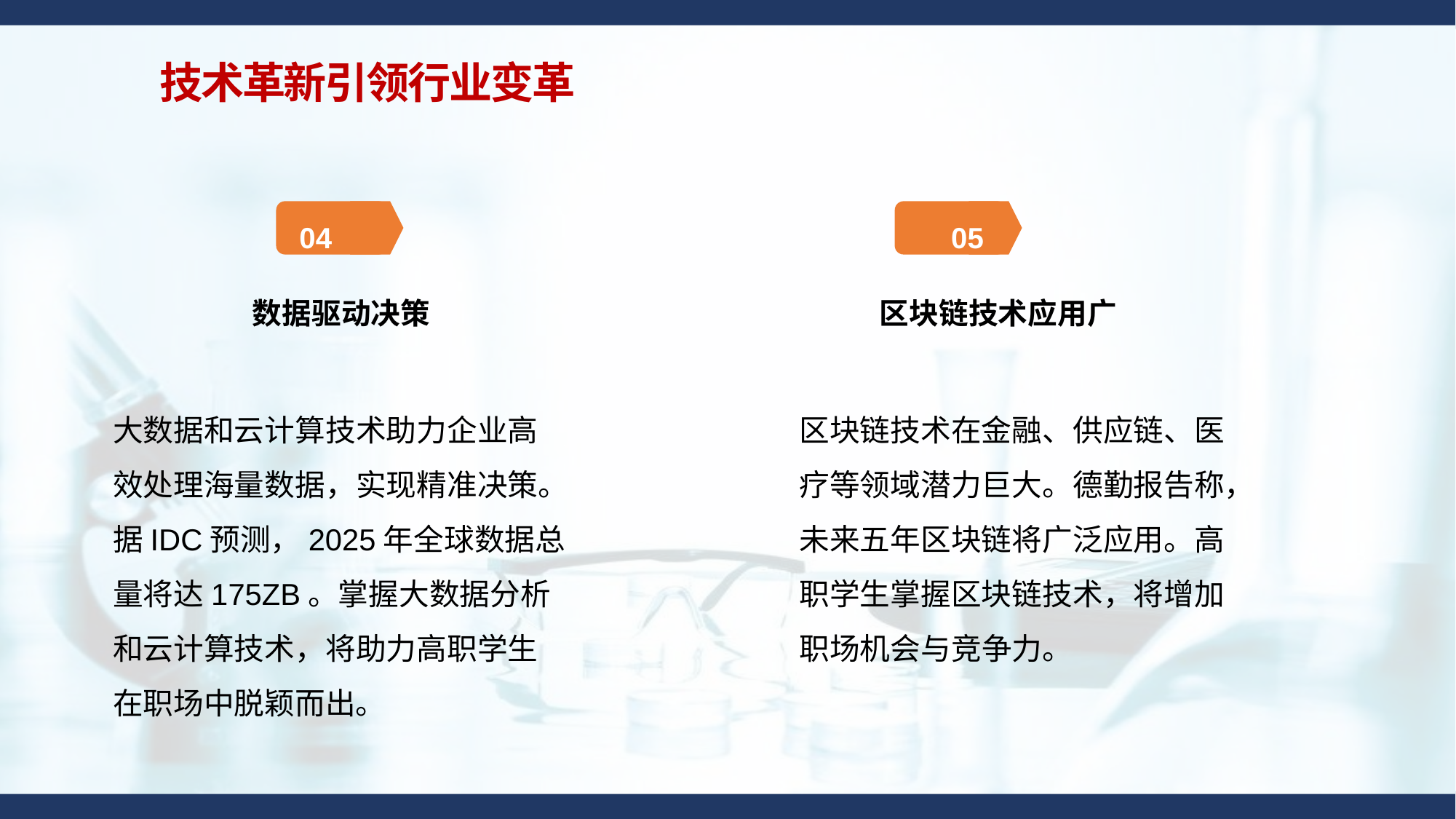

技术革新引领行业变革
04
05

区块链技术应用广
数据驱动决策
大数据和云计算技术助力企业高效处理海量数据，实现精准决策。据IDC预测，2025年全球数据总量将达175ZB。掌握大数据分析和云计算技术，将助力高职学生在职场中脱颖而出。
区块链技术在金融、供应链、医疗等领域潜力巨大。德勤报告称，未来五年区块链将广泛应用。高职学生掌握区块链技术，将增加职场机会与竞争力。